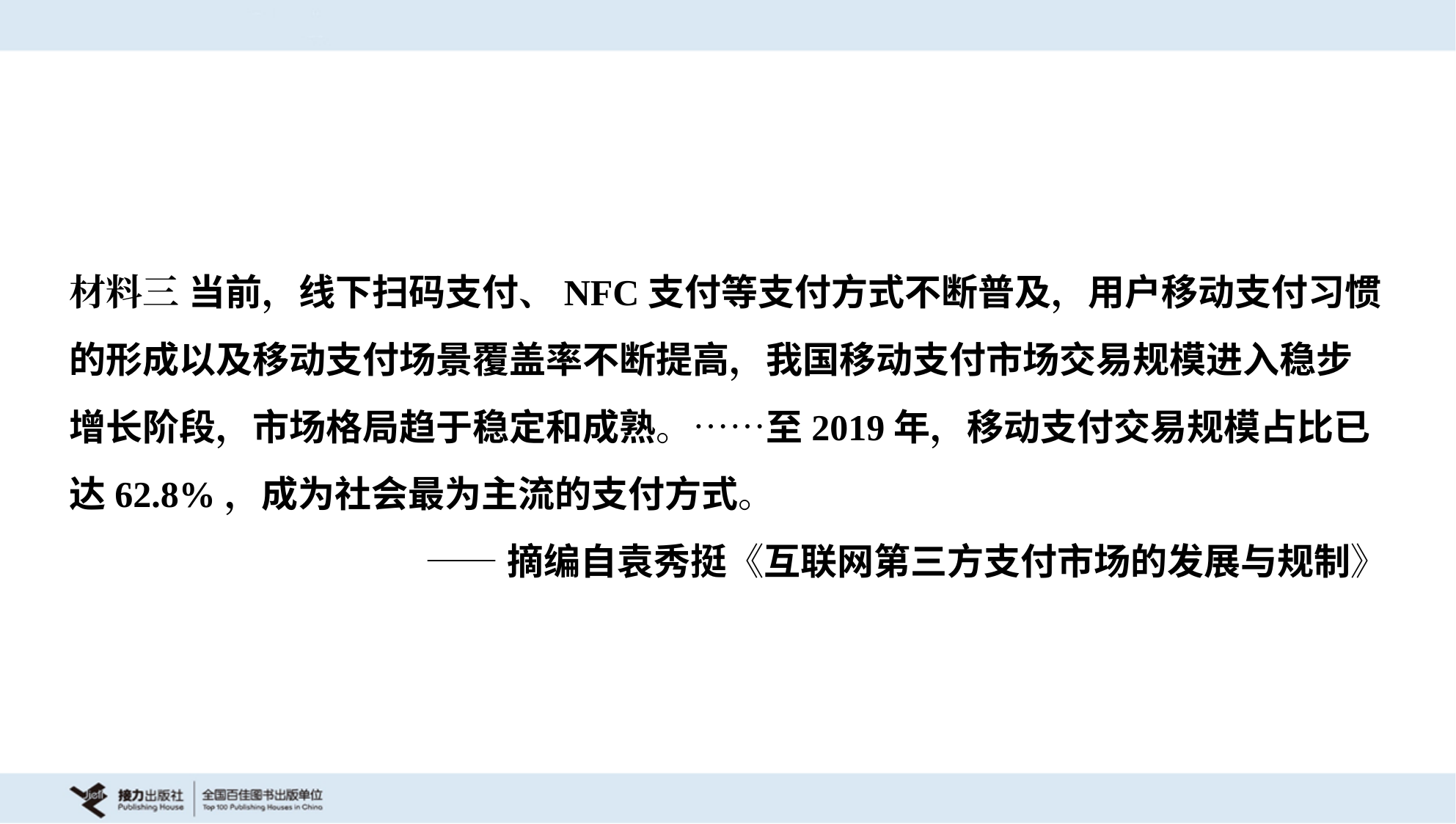

材料三 当前，线下扫码支付、NFC支付等支付方式不断普及，用户移动支付习惯
的形成以及移动支付场景覆盖率不断提高，我国移动支付市场交易规模进入稳步
增长阶段，市场格局趋于稳定和成熟。……至2019年，移动支付交易规模占比已
达62.8%，成为社会最为主流的支付方式。
——摘编自袁秀挺《互联网第三方支付市场的发展与规制》